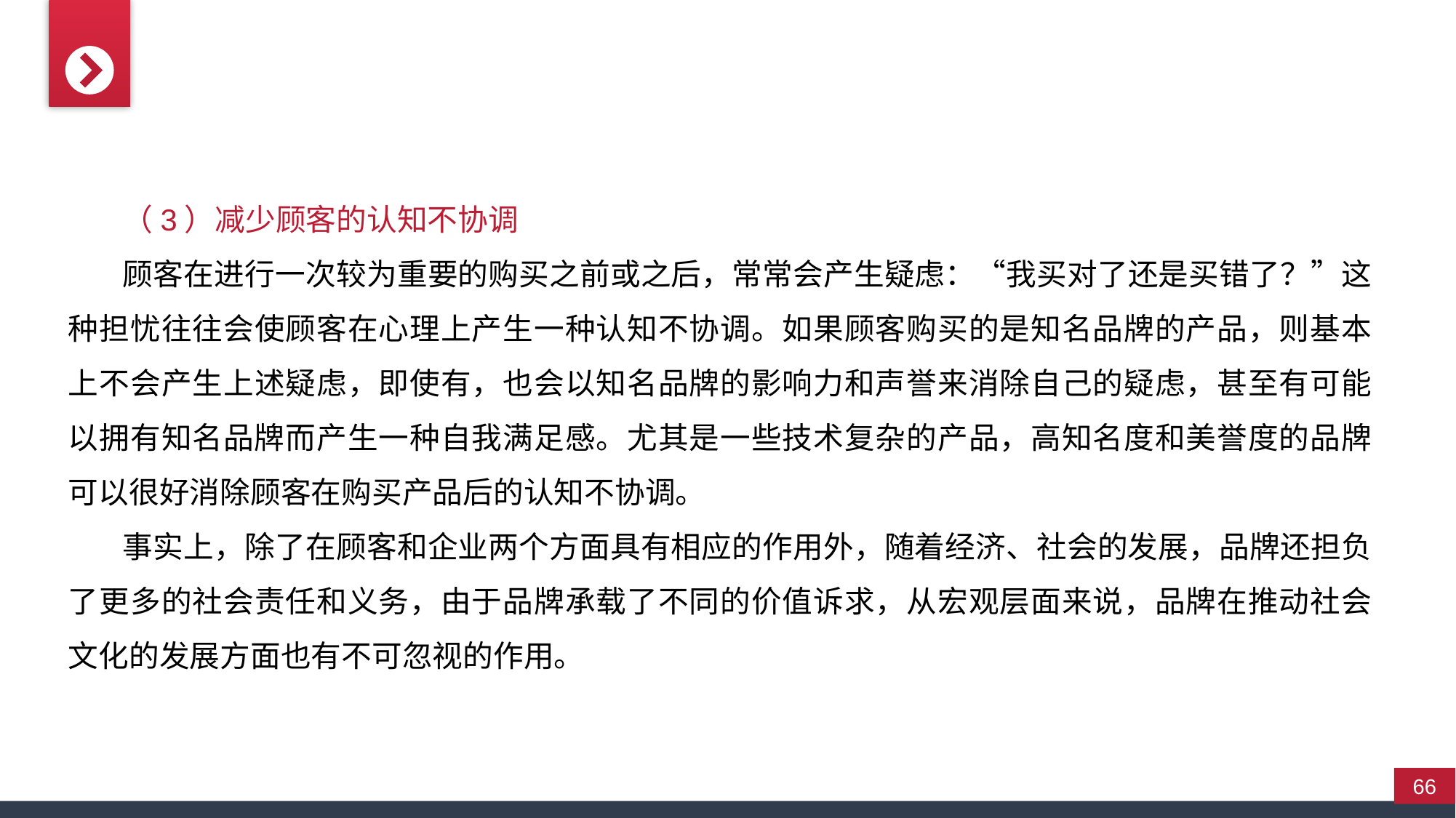

（3）减少顾客的认知不协调
顾客在进行一次较为重要的购买之前或之后，常常会产生疑虑：“我买对了还是买错了？”这种担忧往往会使顾客在心理上产生一种认知不协调。如果顾客购买的是知名品牌的产品，则基本上不会产生上述疑虑，即使有，也会以知名品牌的影响力和声誉来消除自己的疑虑，甚至有可能以拥有知名品牌而产生一种自我满足感。尤其是一些技术复杂的产品，高知名度和美誉度的品牌可以很好消除顾客在购买产品后的认知不协调。
事实上，除了在顾客和企业两个方面具有相应的作用外，随着经济、社会的发展，品牌还担负了更多的社会责任和义务，由于品牌承载了不同的价值诉求，从宏观层面来说，品牌在推动社会文化的发展方面也有不可忽视的作用。